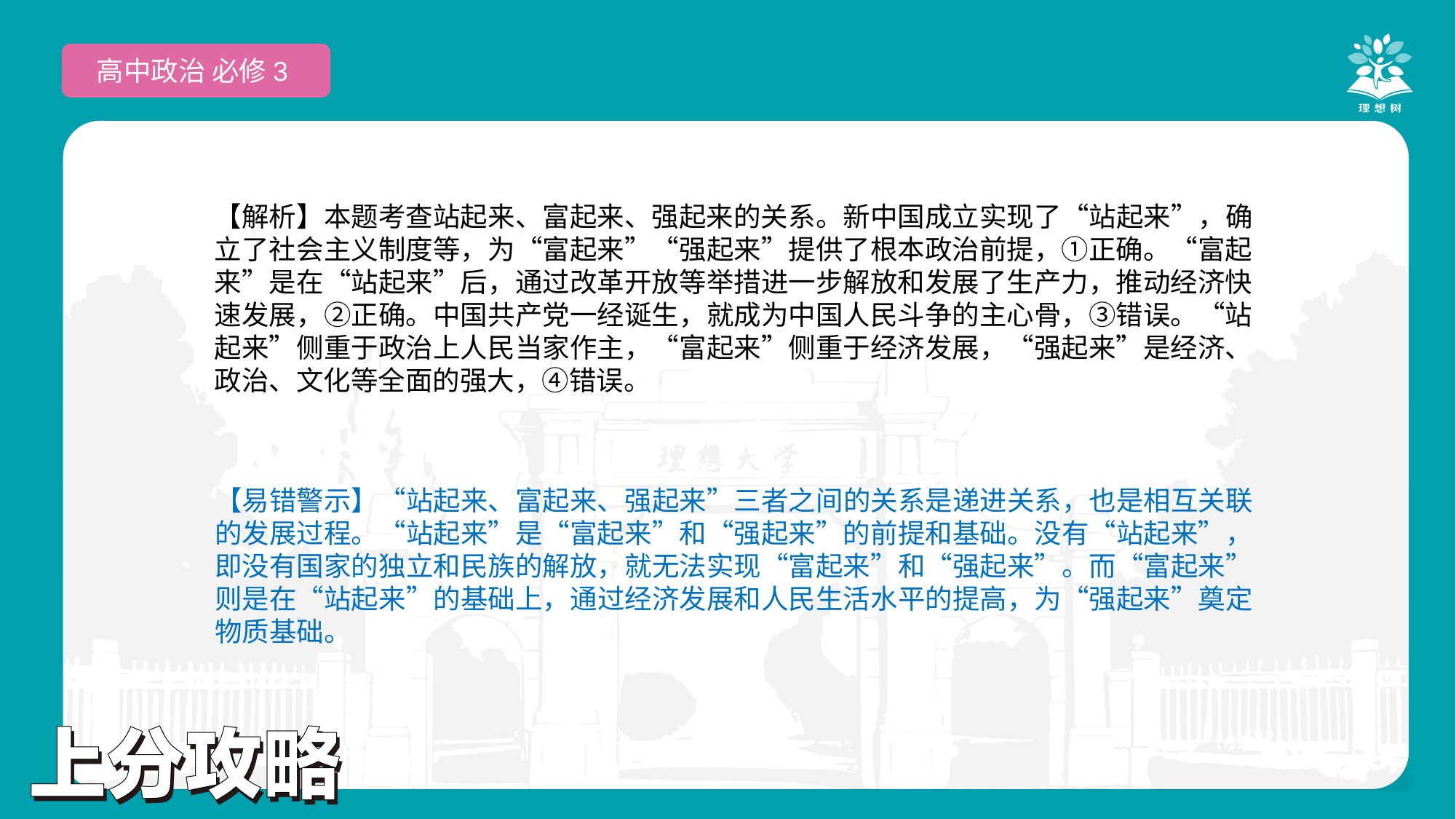

高中政治 必修3
【解析】本题考查站起来、富起来、强起来的关系。新中国成立实现了“站起来”，确立了社会主义制度等，为“富起来”“强起来”提供了根本政治前提，①正确。“富起来”是在“站起来”后，通过改革开放等举措进一步解放和发展了生产力，推动经济快速发展，②正确。中国共产党一经诞生，就成为中国人民斗争的主心骨，③错误。“站起来”侧重于政治上人民当家作主，“富起来”侧重于经济发展，“强起来”是经济、政治、文化等全面的强大，④错误。
【易错警示】“站起来、富起来、强起来”三者之间的关系是递进关系，也是相互关联的发展过程。“站起来”是“富起来”和“强起来”的前提和基础。没有“站起来”，即没有国家的独立和民族的解放，就无法实现“富起来”和“强起来”。而“富起来”则是在“站起来”的基础上，通过经济发展和人民生活水平的提高，为“强起来”奠定物质基础。